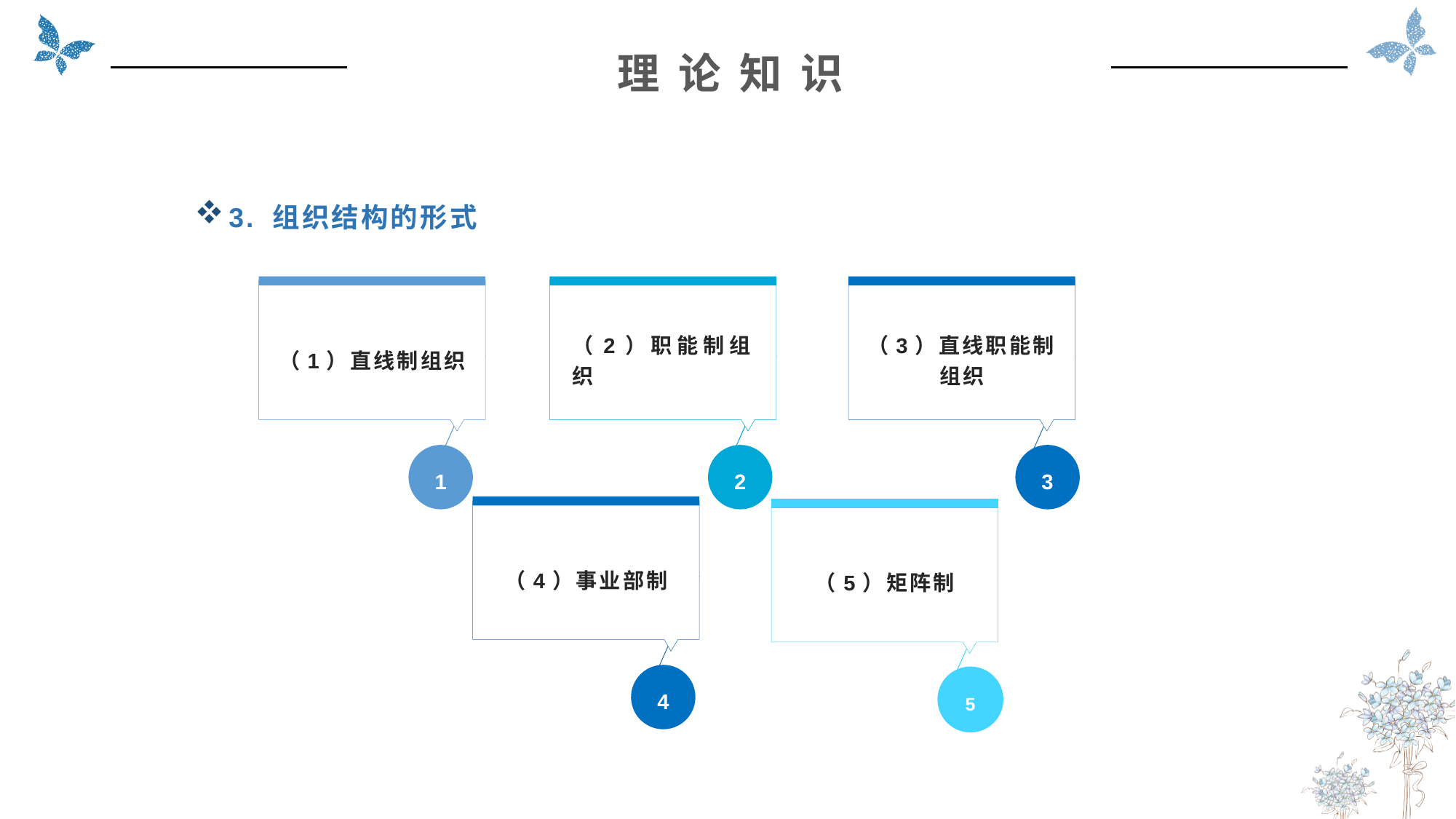

理 论 知 识
3. 组织结构的形式

（1）直线制组织
1

（2）职能制组织
2

（3）直线职能制组织
3

（4）事业部制
4

（5）矩阵制
5